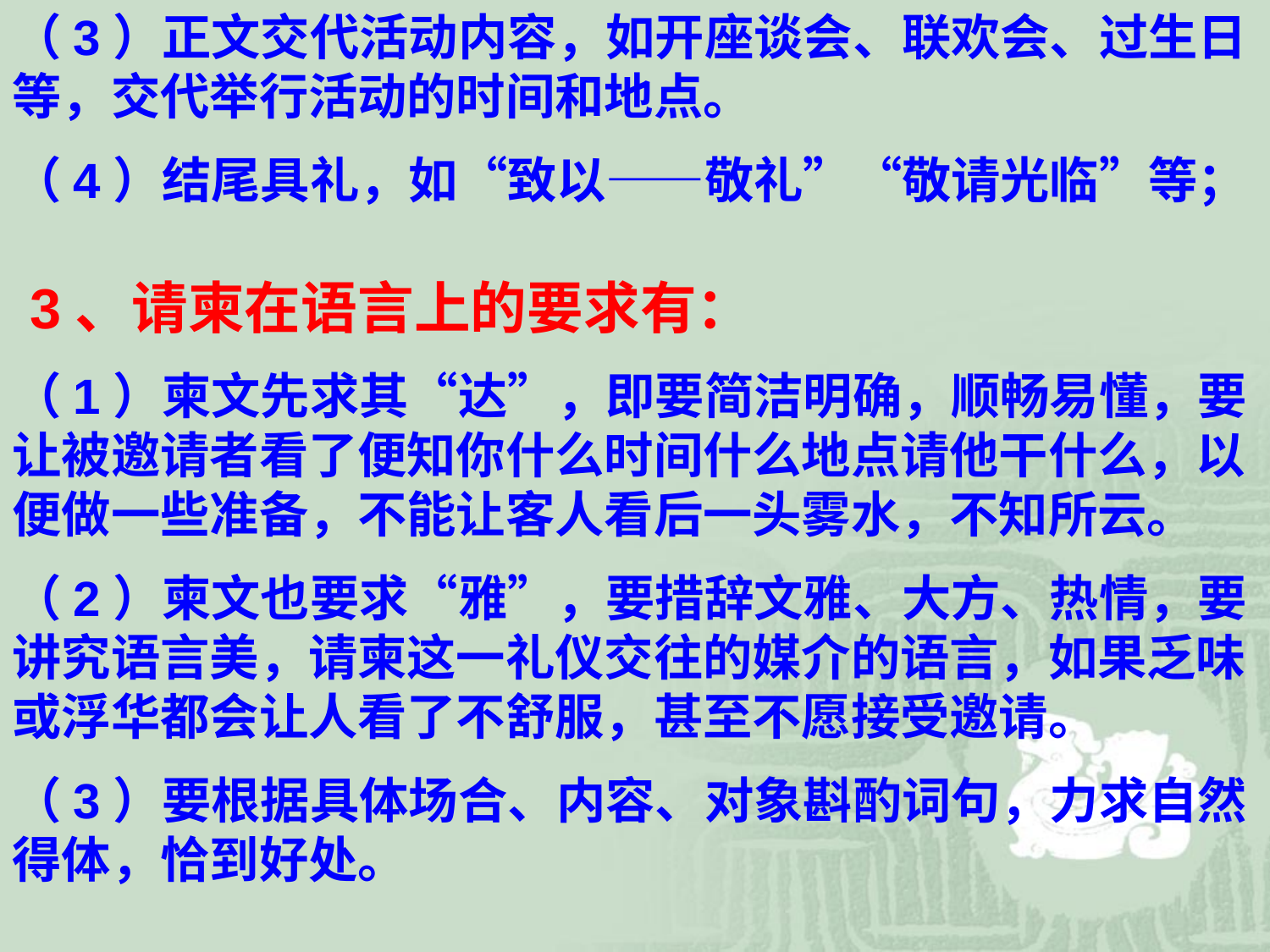

（3）正文交代活动内容，如开座谈会、联欢会、过生日等，交代举行活动的时间和地点。
（4）结尾具礼，如“致以——敬礼”“敬请光临”等；
  3、请柬在语言上的要求有：
（1）柬文先求其“达”，即要简洁明确，顺畅易懂，要让被邀请者看了便知你什么时间什么地点请他干什么，以便做一些准备，不能让客人看后一头雾水，不知所云。
（2）柬文也要求“雅”，要措辞文雅、大方、热情，要讲究语言美，请柬这一礼仪交往的媒介的语言，如果乏味或浮华都会让人看了不舒服，甚至不愿接受邀请。
（3）要根据具体场合、内容、对象斟酌词句，力求自然得体，恰到好处。